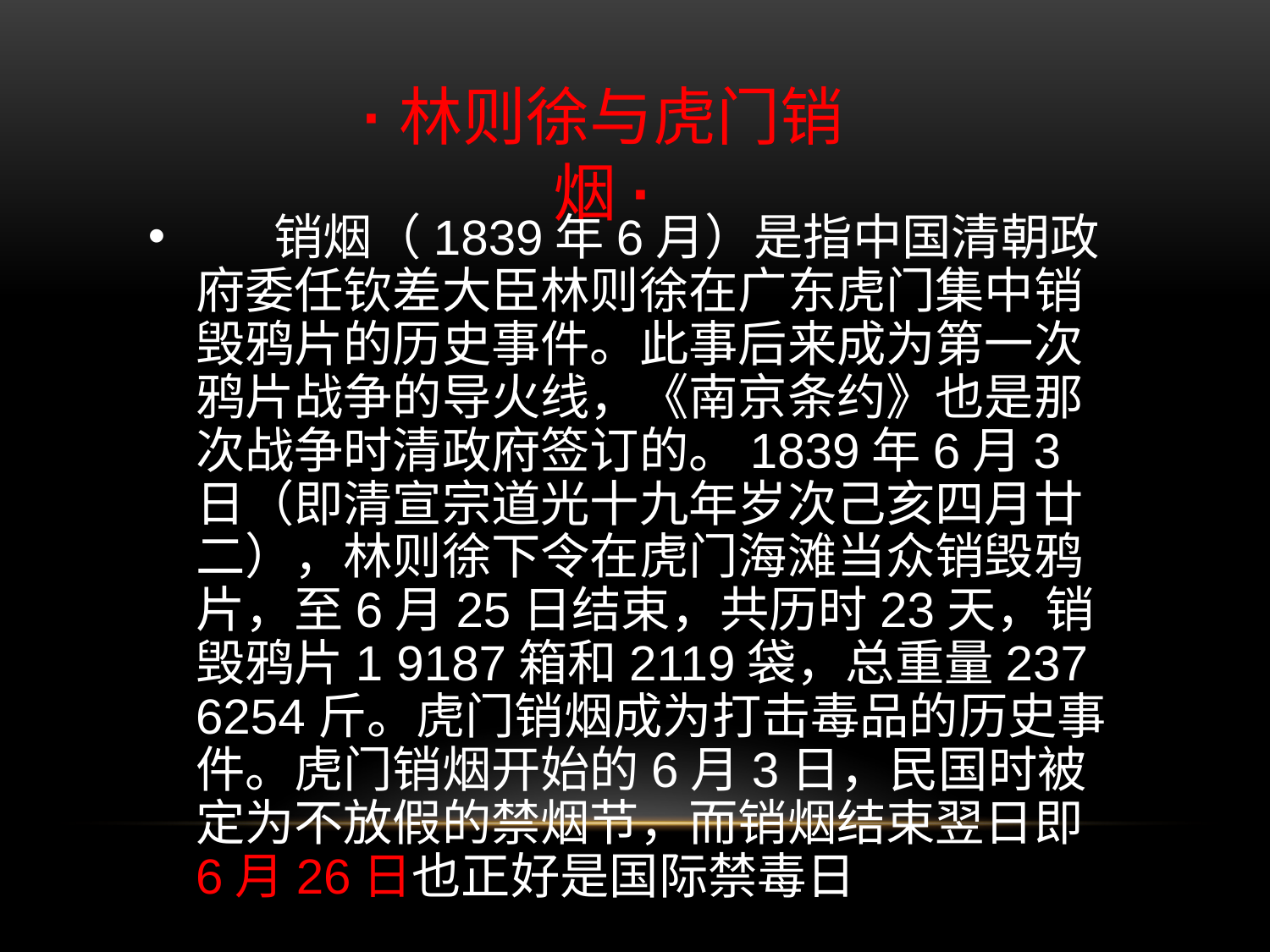

·林则徐与虎门销烟·
      销烟（1839年6月）是指中国清朝政府委任钦差大臣林则徐在广东虎门集中销毁鸦片的历史事件。此事后来成为第一次鸦片战争的导火线，《南京条约》也是那次战争时清政府签订的。1839年6月3日（即清宣宗道光十九年岁次己亥四月廿二），林则徐下令在虎门海滩当众销毁鸦片，至6月25日结束，共历时23天，销毁鸦片1 9187箱和2119袋，总重量237 6254斤。虎门销烟成为打击毒品的历史事件。虎门销烟开始的6月3日，民国时被定为不放假的禁烟节，而销烟结束翌日即6月26日也正好是国际禁毒日